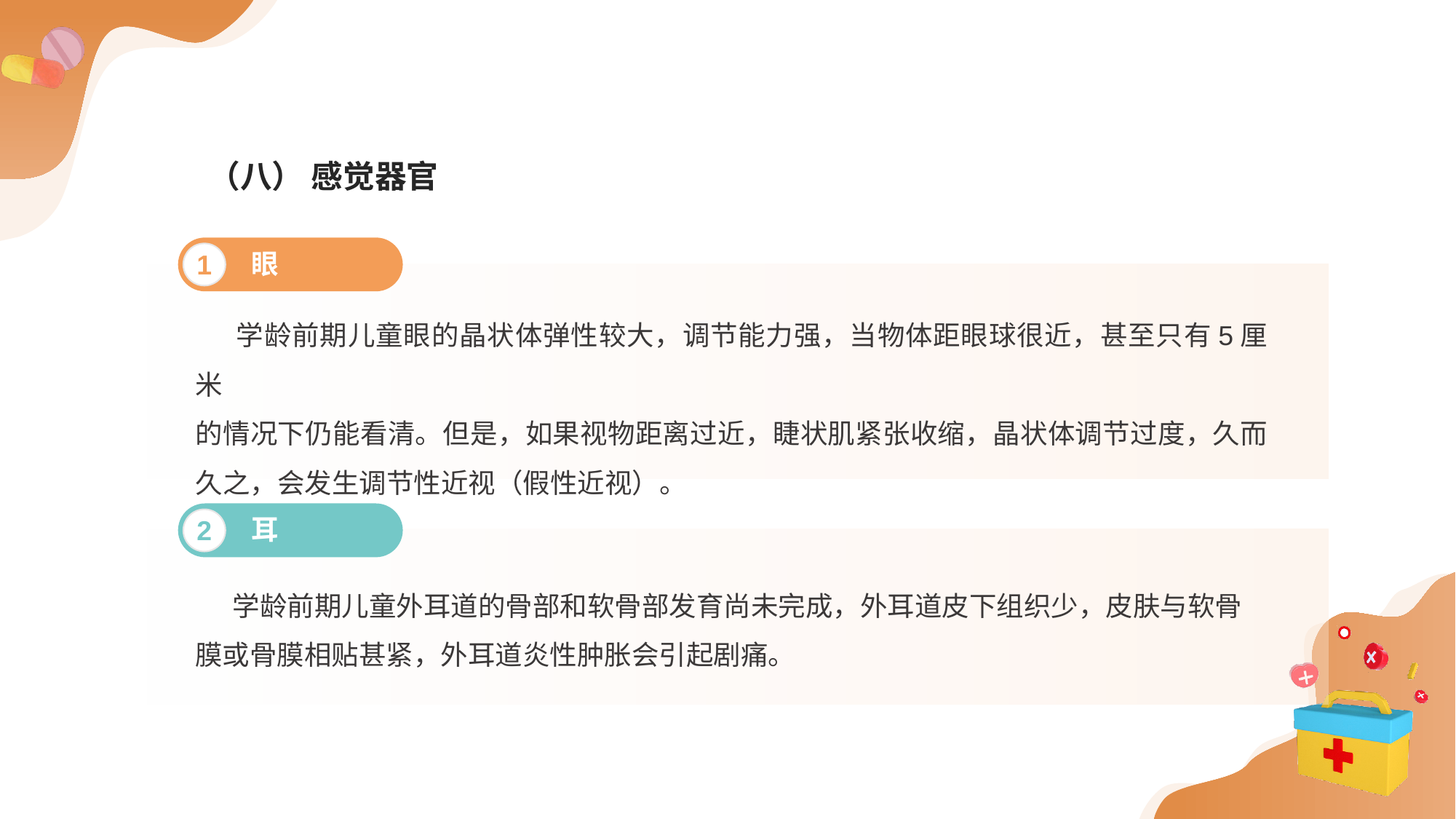

（八） 感觉器官

眼

1

     学龄前期儿童眼的晶状体弹性较大，调节能力强，当物体距眼球很近，甚至只有5厘米
的情况下仍能看清。但是，如果视物距离过近，睫状肌紧张收缩，晶状体调节过度，久而久之，会发生调节性近视（假性近视）。

耳

2

     学龄前期儿童外耳道的骨部和软骨部发育尚未完成，外耳道皮下组织少，皮肤与软骨
膜或骨膜相贴甚紧，外耳道炎性肿胀会引起剧痛。